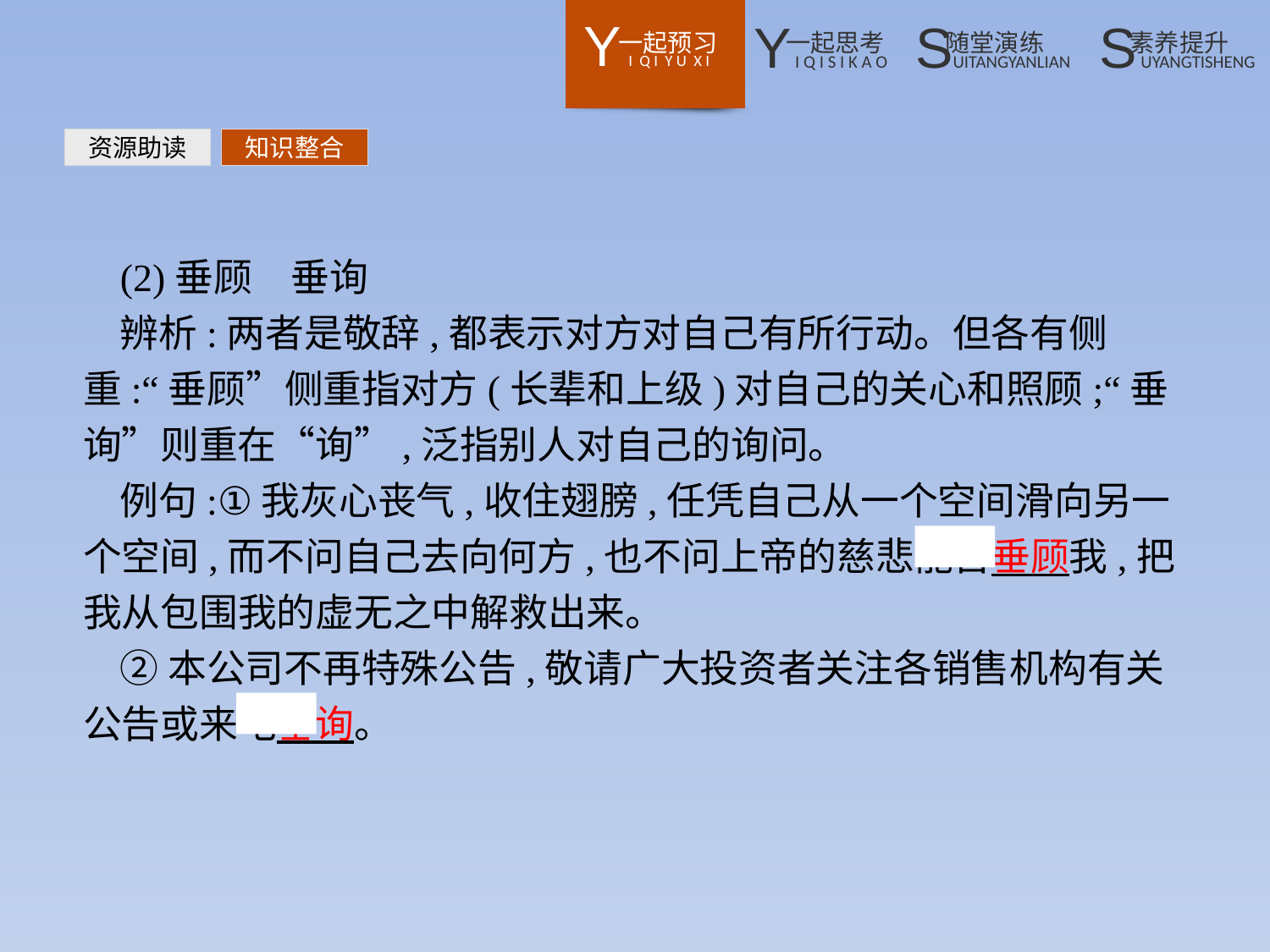

资源助读
知识整合
(2)垂顾　垂询
辨析:两者是敬辞,都表示对方对自己有所行动。但各有侧重:“垂顾”侧重指对方(长辈和上级)对自己的关心和照顾;“垂询”则重在“询”,泛指别人对自己的询问。
例句:①我灰心丧气,收住翅膀,任凭自己从一个空间滑向另一个空间,而不问自己去向何方,也不问上帝的慈悲能否垂顾我,把我从包围我的虚无之中解救出来。
②本公司不再特殊公告,敬请广大投资者关注各销售机构有关公告或来电垂询。